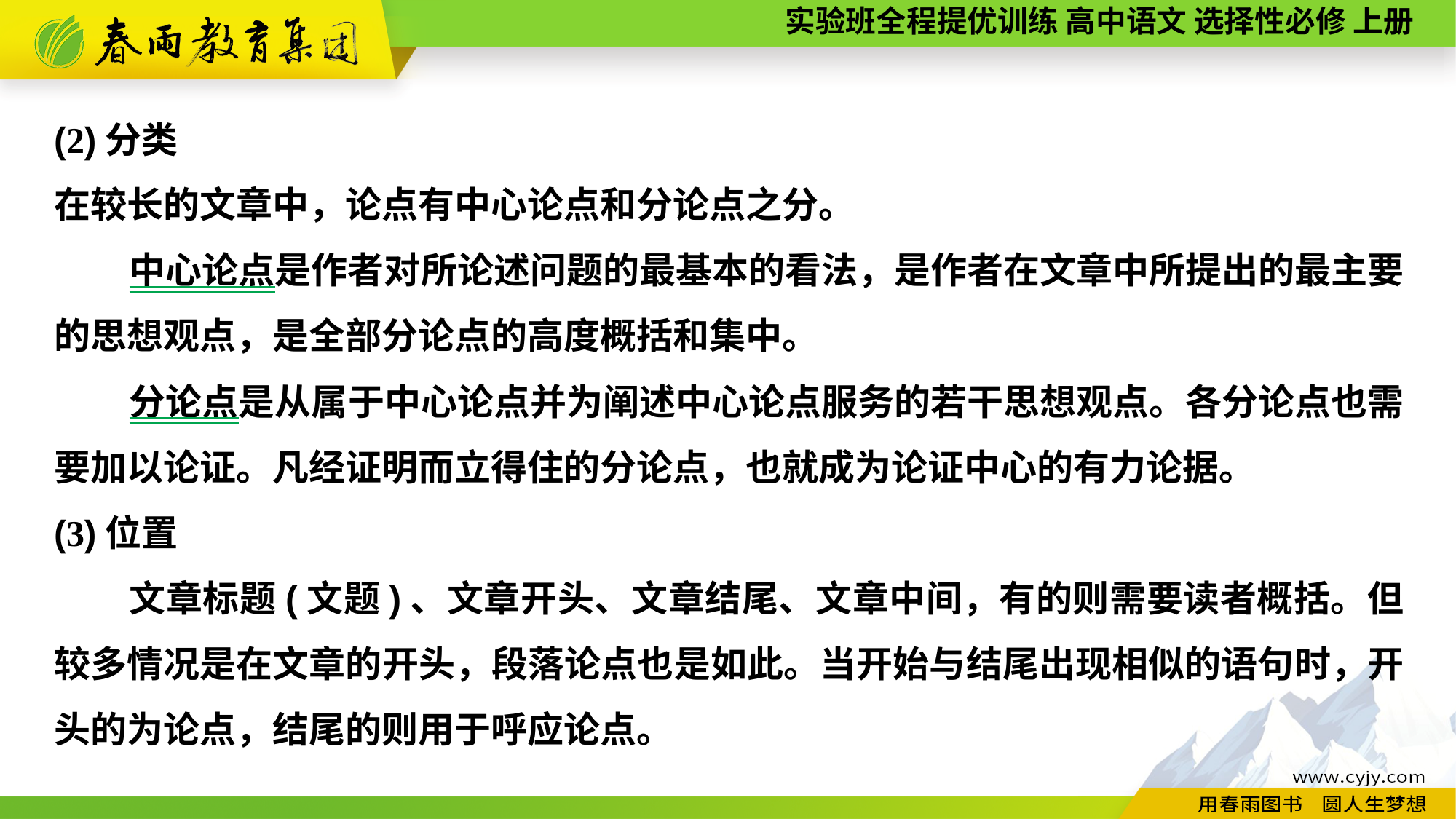

(2)分类
在较长的文章中，论点有中心论点和分论点之分。
中心论点是作者对所论述问题的最基本的看法，是作者在文章中所提出的最主要的思想观点，是全部分论点的高度概括和集中。
分论点是从属于中心论点并为阐述中心论点服务的若干思想观点。各分论点也需要加以论证。凡经证明而立得住的分论点，也就成为论证中心的有力论据。
(3)位置
文章标题(文题)、文章开头、文章结尾、文章中间，有的则需要读者概括。但较多情况是在文章的开头，段落论点也是如此。当开始与结尾出现相似的语句时，开头的为论点，结尾的则用于呼应论点。